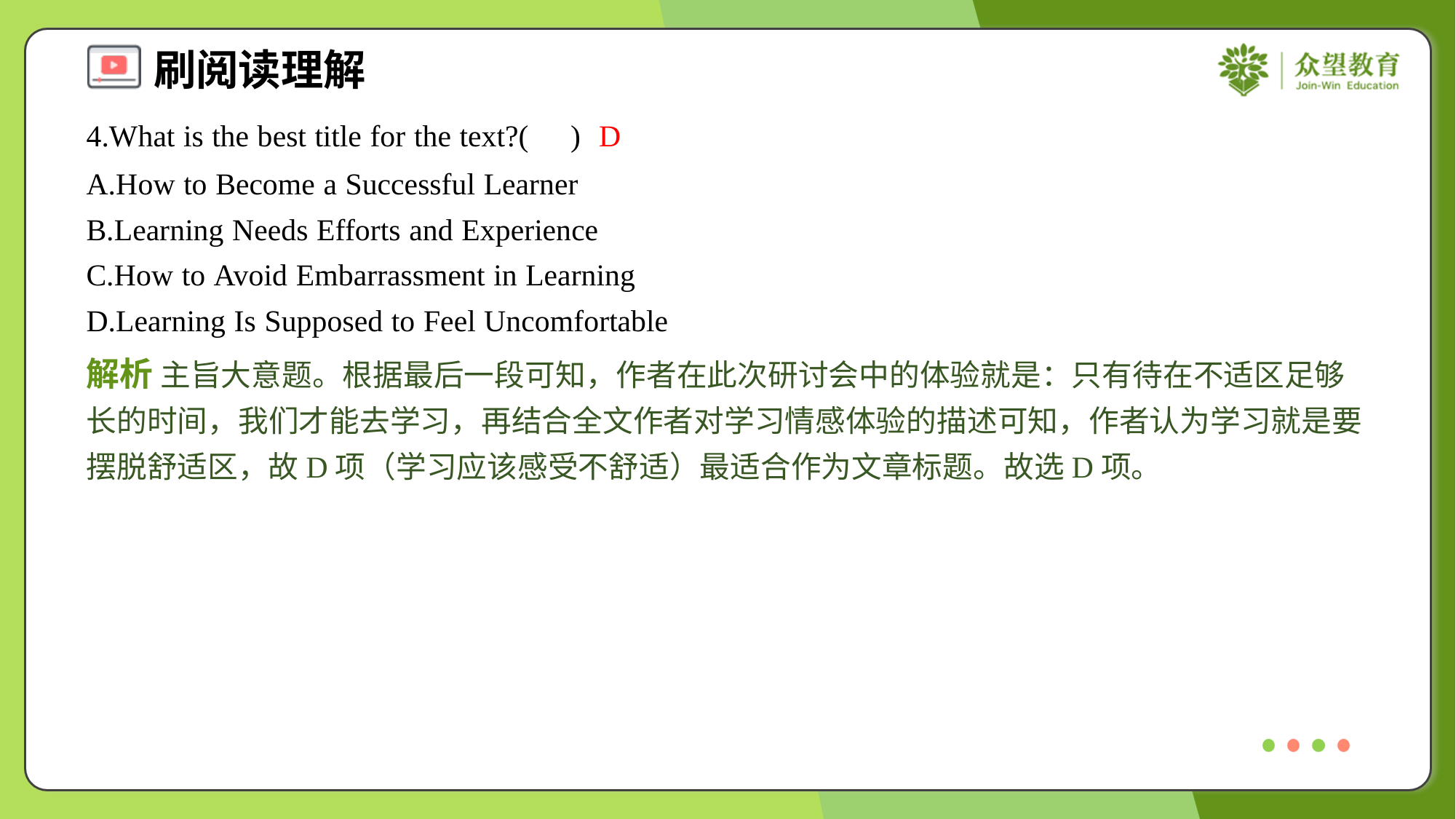

4.What is the best title for the text?(     )
D
A.How to Become a Successful Learner
B.Learning Needs Efforts and Experience
C.How to Avoid Embarrassment in Learning
D.Learning Is Supposed to Feel Uncomfortable
解析 主旨大意题。根据最后一段可知，作者在此次研讨会中的体验就是：只有待在不适区足够长的时间，我们才能去学习，再结合全文作者对学习情感体验的描述可知，作者认为学习就是要摆脱舒适区，故D项（学习应该感受不舒适）最适合作为文章标题。故选D项。